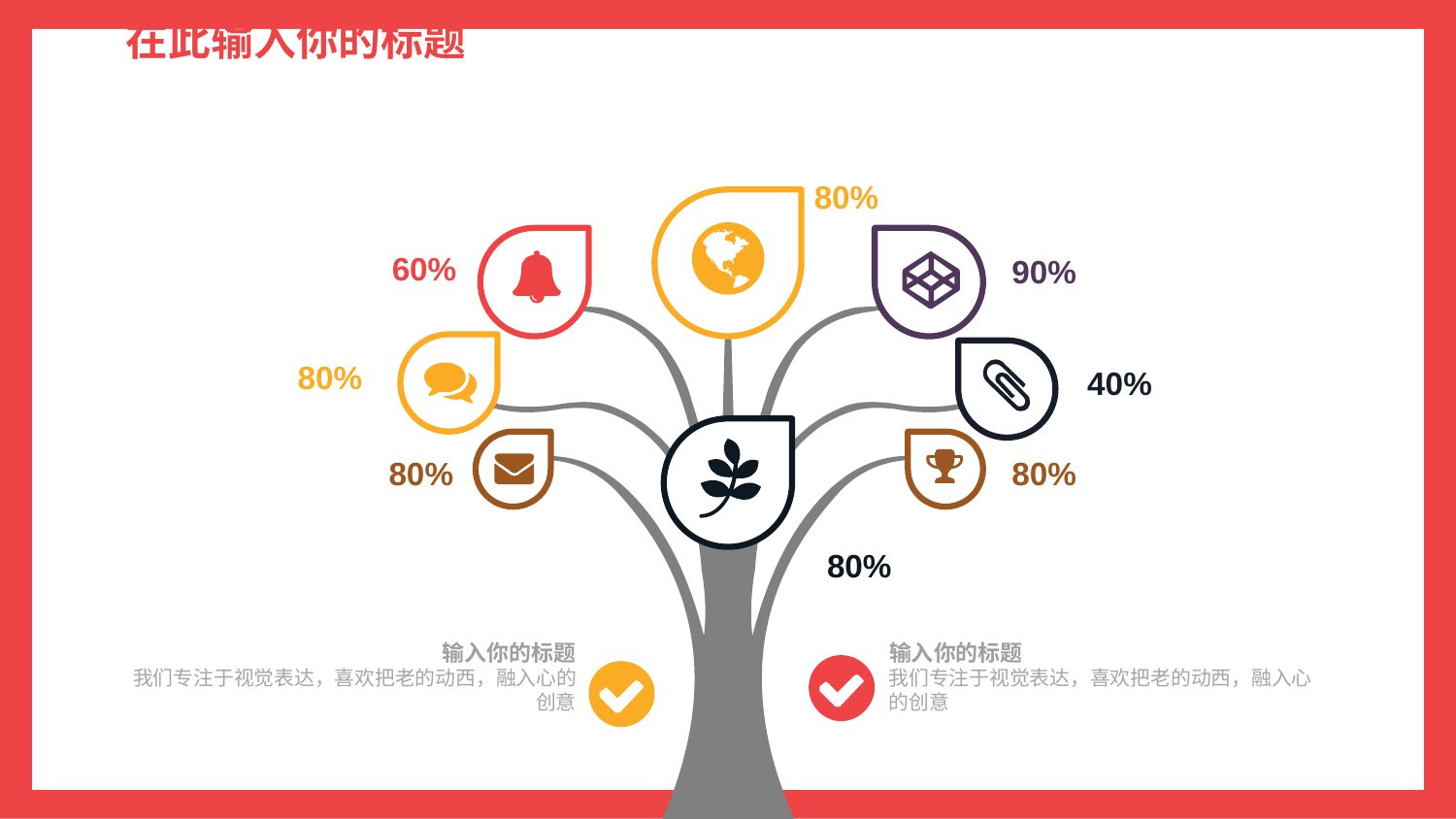

在此输入你的标题
80%

60%
90%

80%
40%

80%
80%

80%
输入你的标题
输入你的标题

我们专注于视觉表达，喜欢把老的动西，融入心的创意
我们专注于视觉表达，喜欢把老的动西，融入心的创意